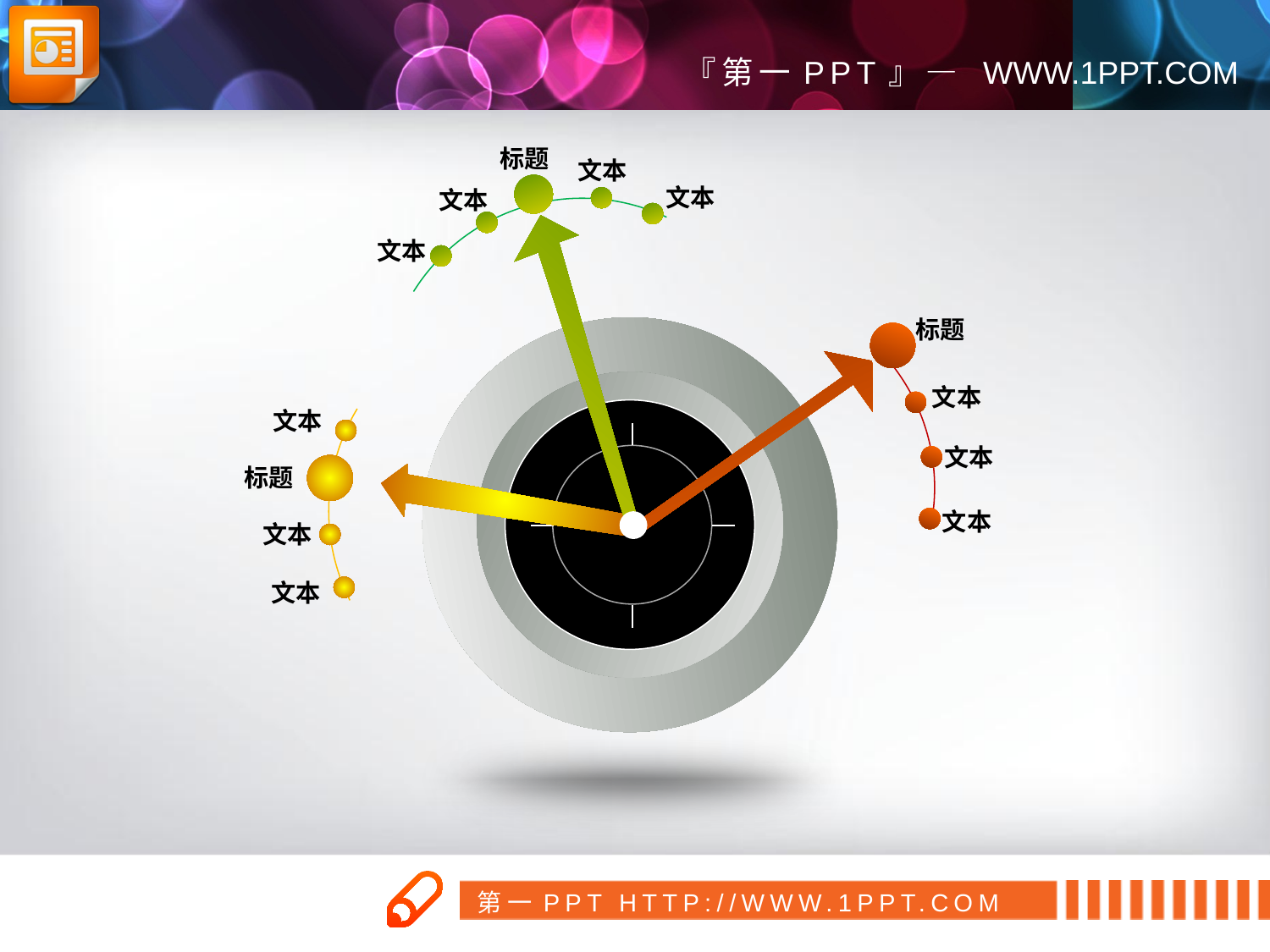

标题
文本

文本
文本

文本

标题

文本

文本

文本

标题

文本

文本

文本